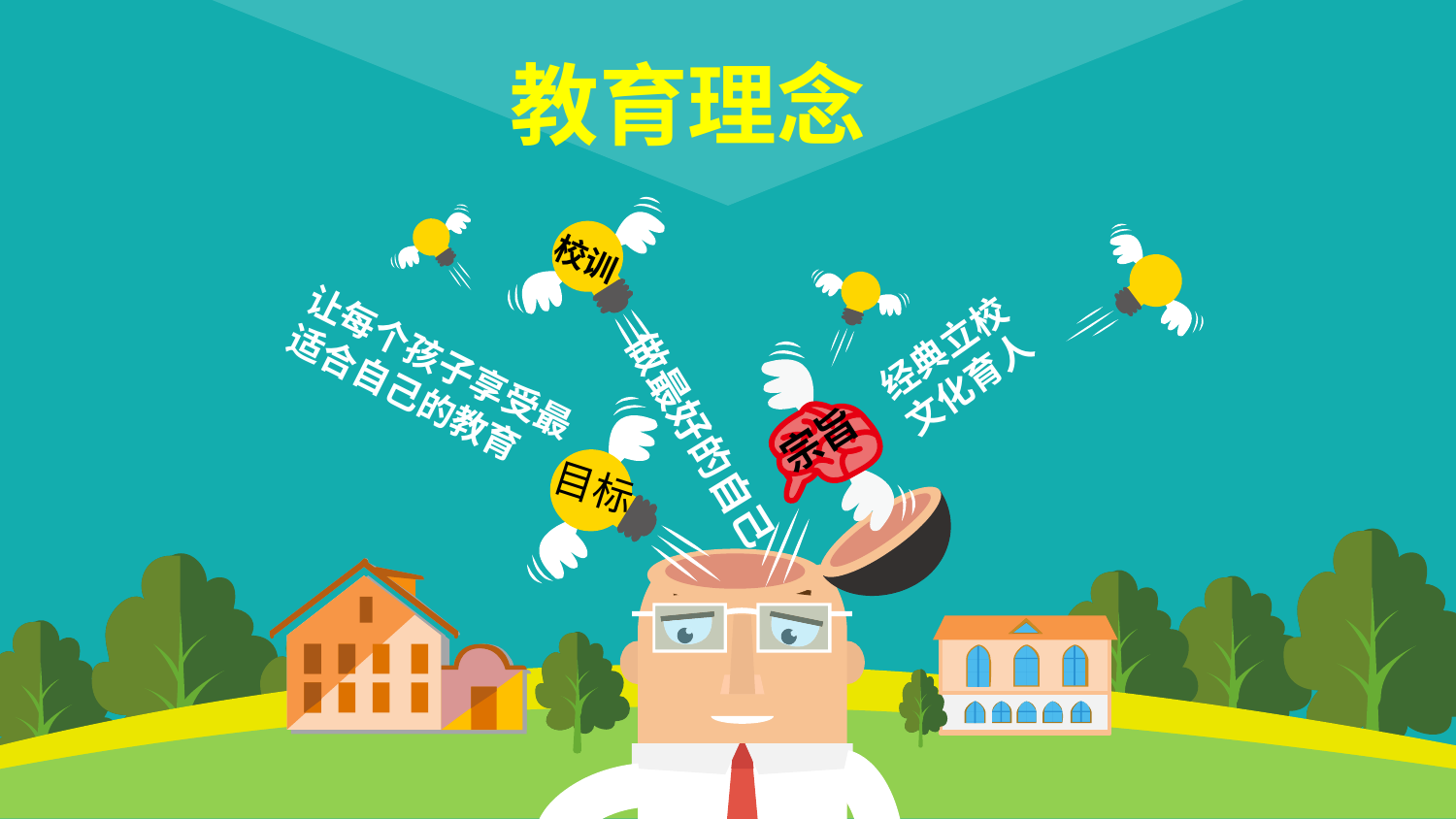

教育理念

校训

经典立校
文化育人

让每个孩子享受最适合自己的教育

宗旨

目标
做最好的自己